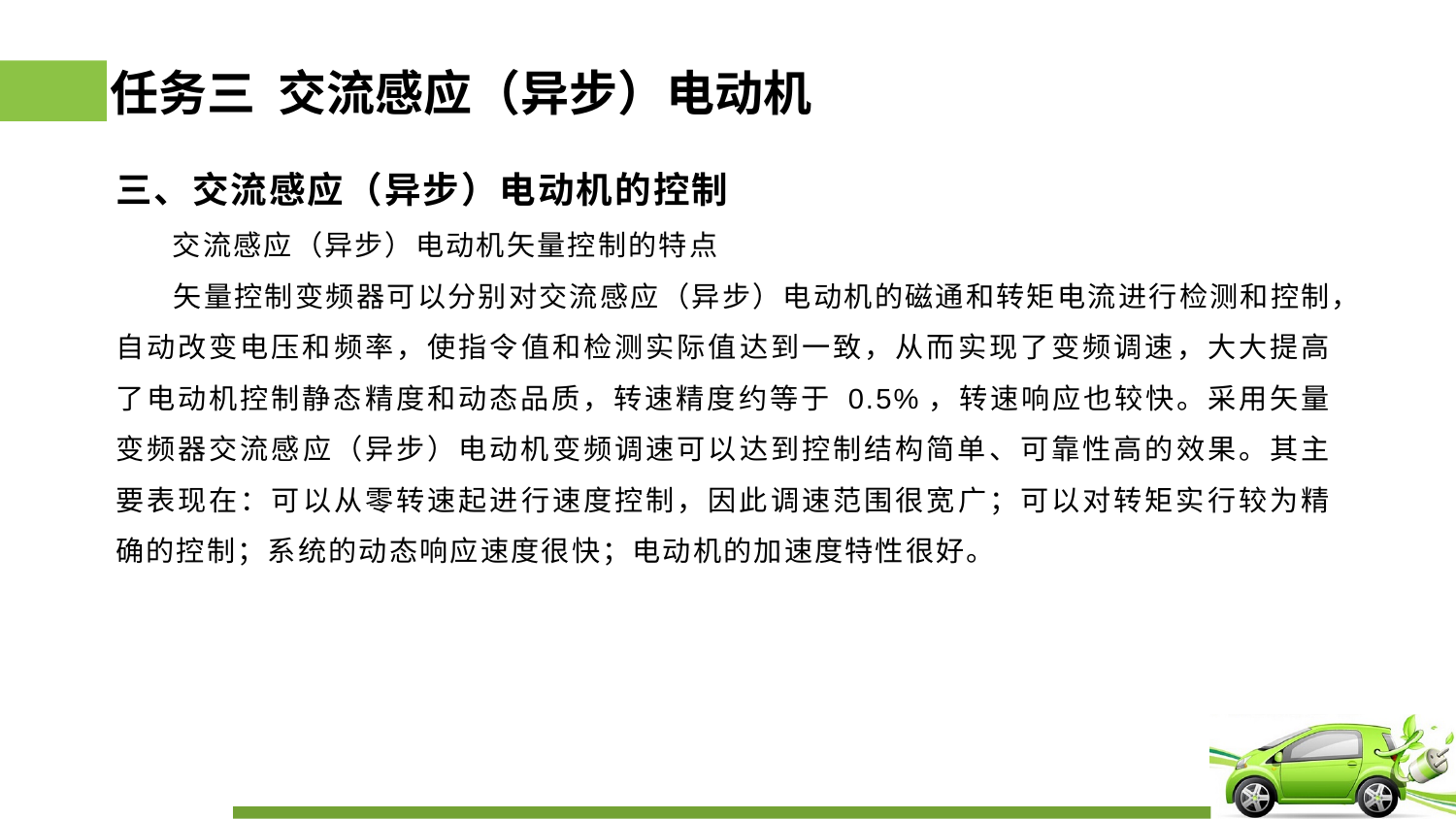

# 任务三  交流感应（异步）电动机
三、交流感应（异步）电动机的控制
      交流感应（异步）电动机矢量控制的特点
      矢量控制变频器可以分别对交流感应（异步）电动机的磁通和转矩电流进行检测和控制，自动改变电压和频率，使指令值和检测实际值达到一致，从而实现了变频调速，大大提高了电动机控制静态精度和动态品质，转速精度约等于 0.5%，转速响应也较快。采用矢量变频器交流感应（异步）电动机变频调速可以达到控制结构简单、可靠性高的效果。其主要表现在：可以从零转速起进行速度控制，因此调速范围很宽广；可以对转矩实行较为精确的控制；系统的动态响应速度很快；电动机的加速度特性很好。